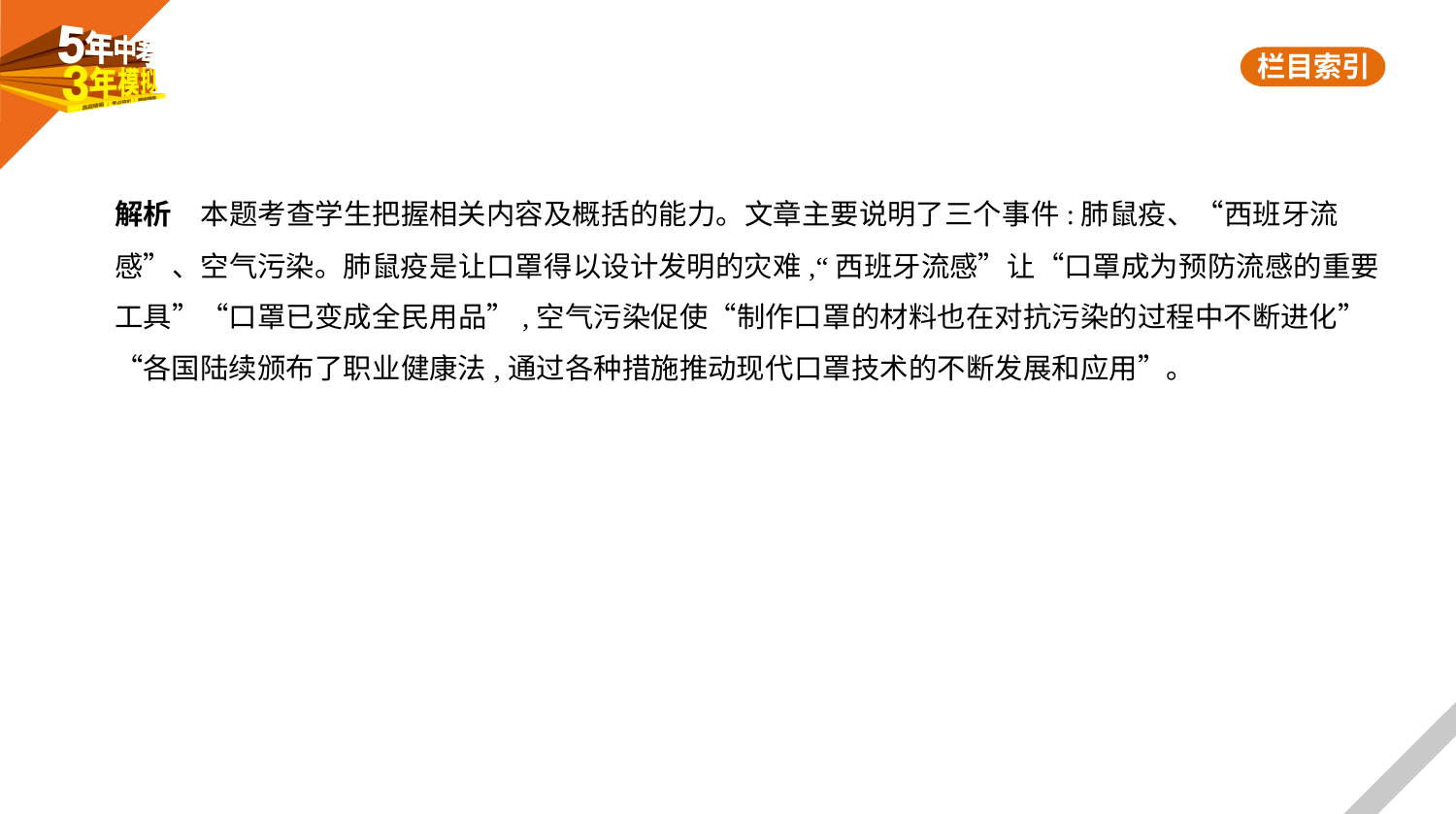

解析　本题考查学生把握相关内容及概括的能力。文章主要说明了三个事件:肺鼠疫、“西班牙流
感”、空气污染。肺鼠疫是让口罩得以设计发明的灾难,“西班牙流感”让“口罩成为预防流感的重要
工具”“口罩已变成全民用品”,空气污染促使“制作口罩的材料也在对抗污染的过程中不断进化”
“各国陆续颁布了职业健康法,通过各种措施推动现代口罩技术的不断发展和应用”。